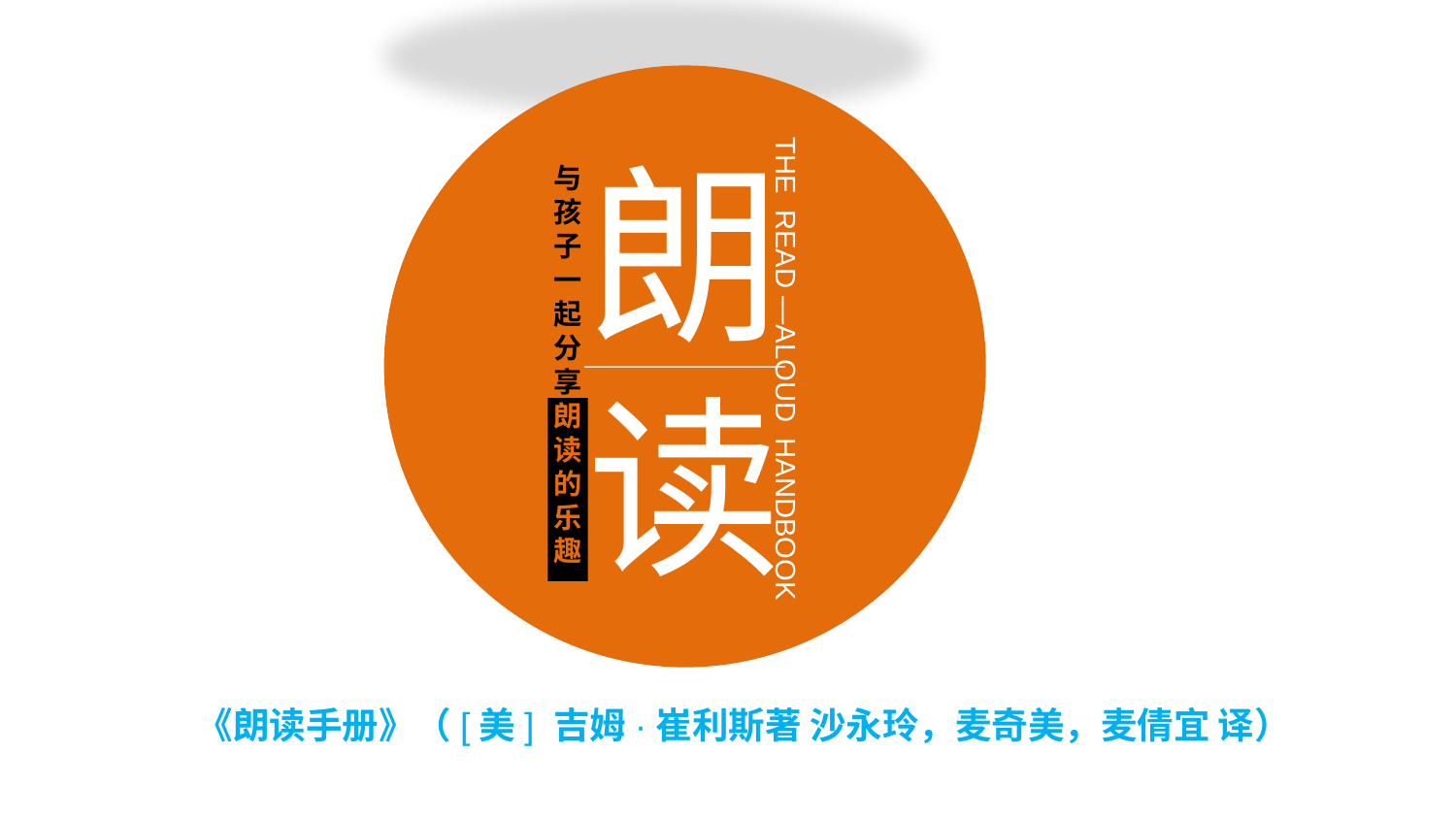

朗
读
与
孩
子
一
起
分
享
朗
读
的
乐
趣
THE  READ —ALOUD  HANDBOOK

《朗读手册》（[美] 吉姆·崔利斯著 沙永玲，麦奇美，麦倩宜 译）